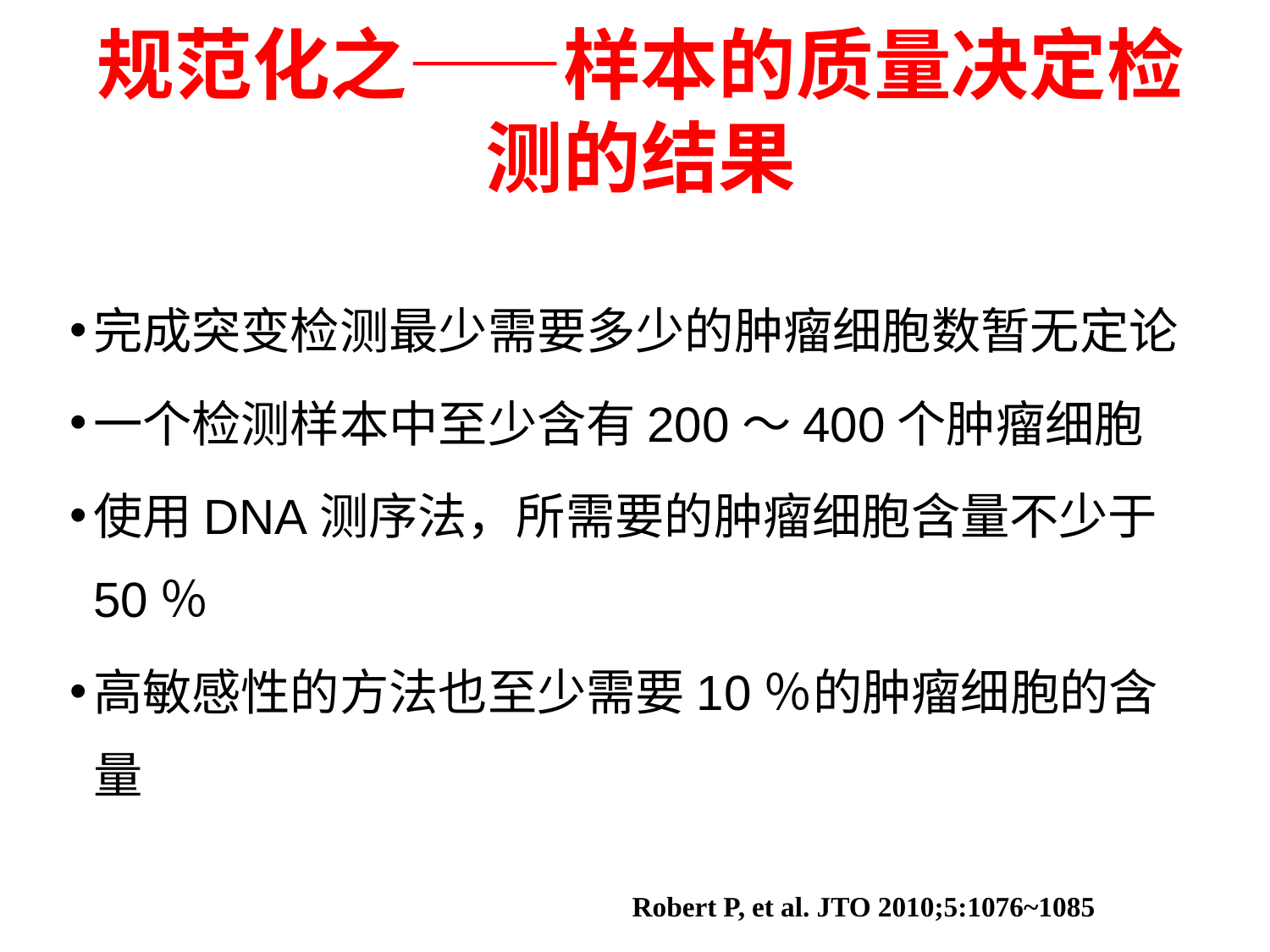

规范化之——样本的质量决定检测的结果
完成突变检测最少需要多少的肿瘤细胞数暂无定论
一个检测样本中至少含有200～400个肿瘤细胞
使用DNA测序法，所需要的肿瘤细胞含量不少于50％
高敏感性的方法也至少需要10％的肿瘤细胞的含量

Robert P, et al. JTO 2010;5:1076~1085